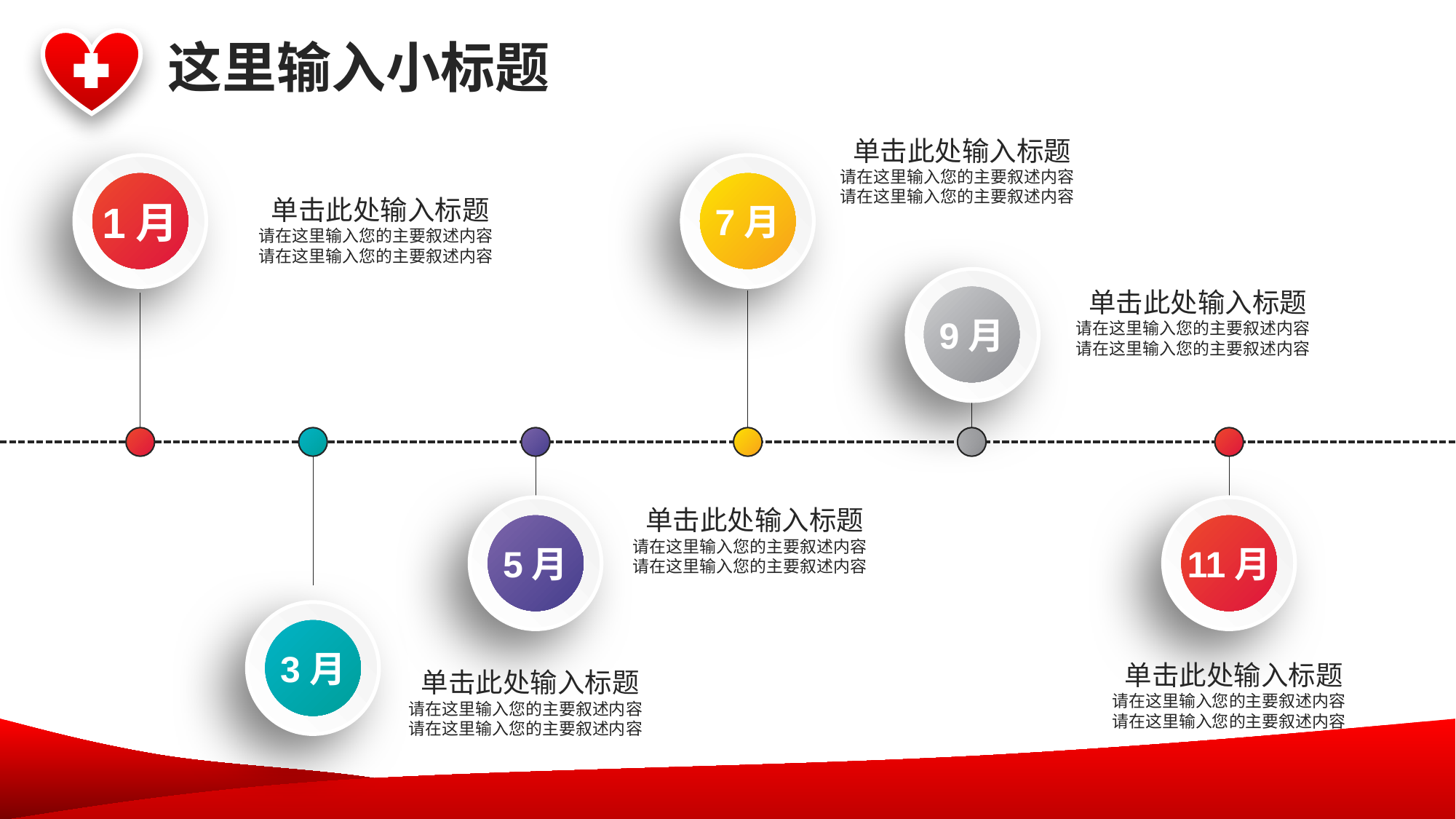

这里输入小标题
 单击此处输入标题
请在这里输入您的主要叙述内容
请在这里输入您的主要叙述内容

1月

7月

 单击此处输入标题
请在这里输入您的主要叙述内容
请在这里输入您的主要叙述内容

9月

 单击此处输入标题
请在这里输入您的主要叙述内容
请在这里输入您的主要叙述内容

3月

5月

11月
 单击此处输入标题
请在这里输入您的主要叙述内容
请在这里输入您的主要叙述内容

 单击此处输入标题
请在这里输入您的主要叙述内容
请在这里输入您的主要叙述内容

 单击此处输入标题
请在这里输入您的主要叙述内容
请在这里输入您的主要叙述内容